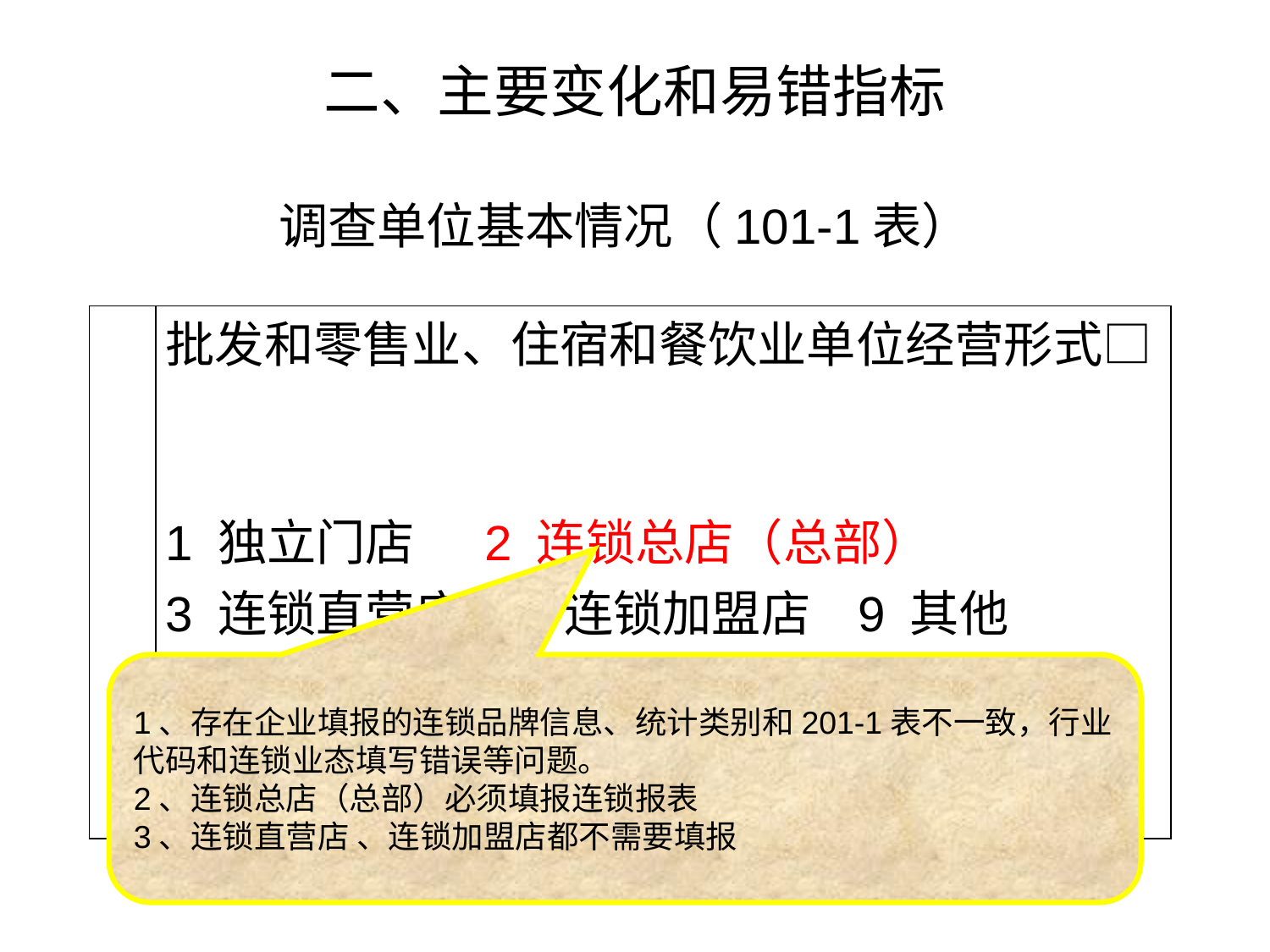

二、主要变化和易错指标

调查单位基本情况（101-1表）

|  | 批发和零售业、住宿和餐饮业单位经营形式□ 1 独立门店 2 连锁总店（总部） 3 连锁直营店 4 连锁加盟店 9 其他 |
| --- | --- |
1、存在企业填报的连锁品牌信息、统计类别和201-1表不一致，行业代码和连锁业态填写错误等问题。
2、连锁总店（总部）必须填报连锁报表
3、连锁直营店 、连锁加盟店都不需要填报